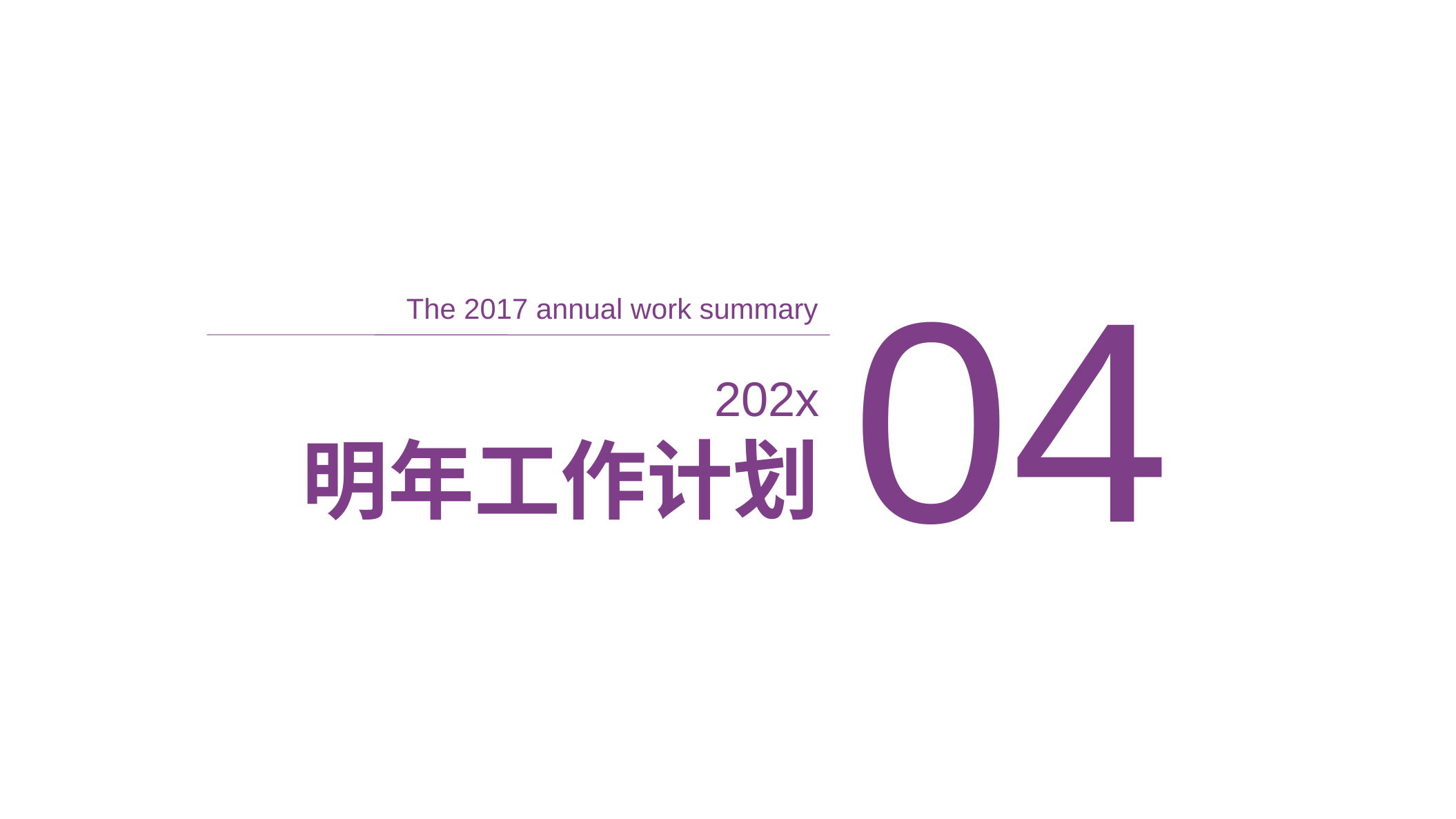

04
The 2017 annual work summary

202x
明年工作计划